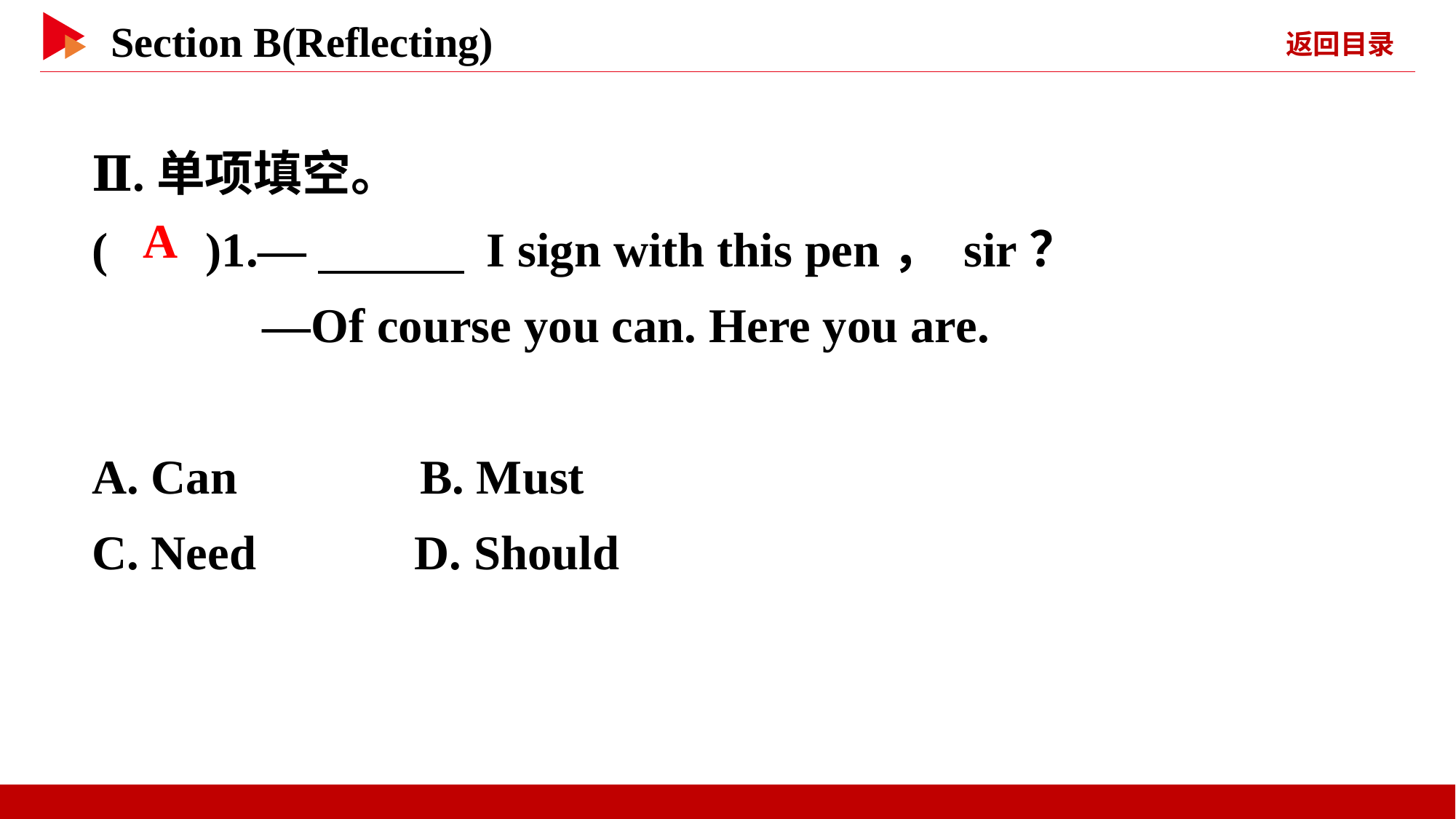

Ⅱ.单项填空。
(        )1.—　　　 I sign with this pen， sir？
              —Of course you can. Here you are.
A. Can               B. Must
C. Need             D. Should
   A